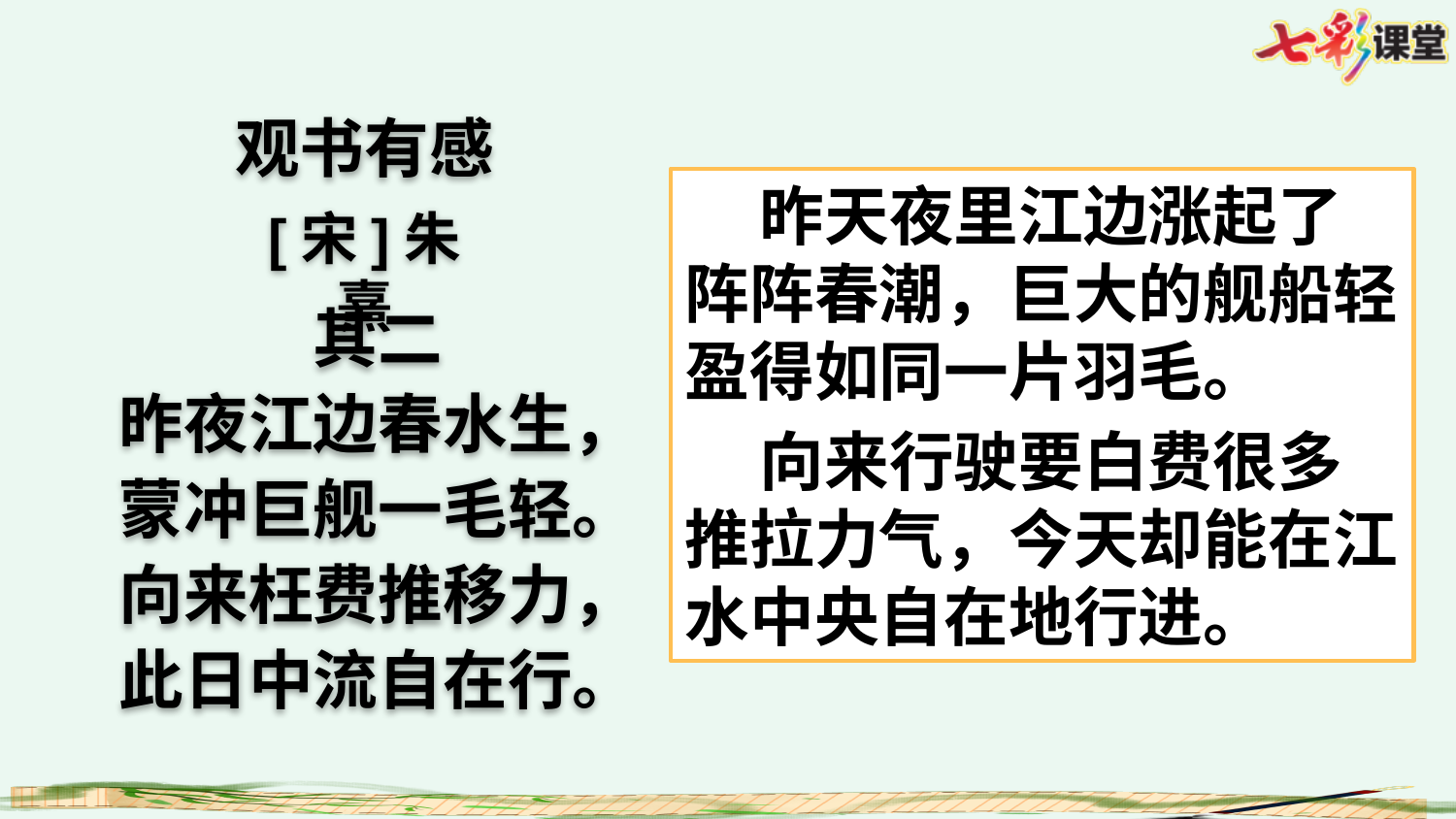

观书有感
    昨天夜里江边涨起了阵阵春潮，巨大的舰船轻盈得如同一片羽毛。
    向来行驶要白费很多推拉力气，今天却能在江水中央自在地行进。
[宋]朱熹
其二
昨夜江边春水生，
蒙冲巨舰一毛轻。
向来枉费推移力，此日中流自在行。